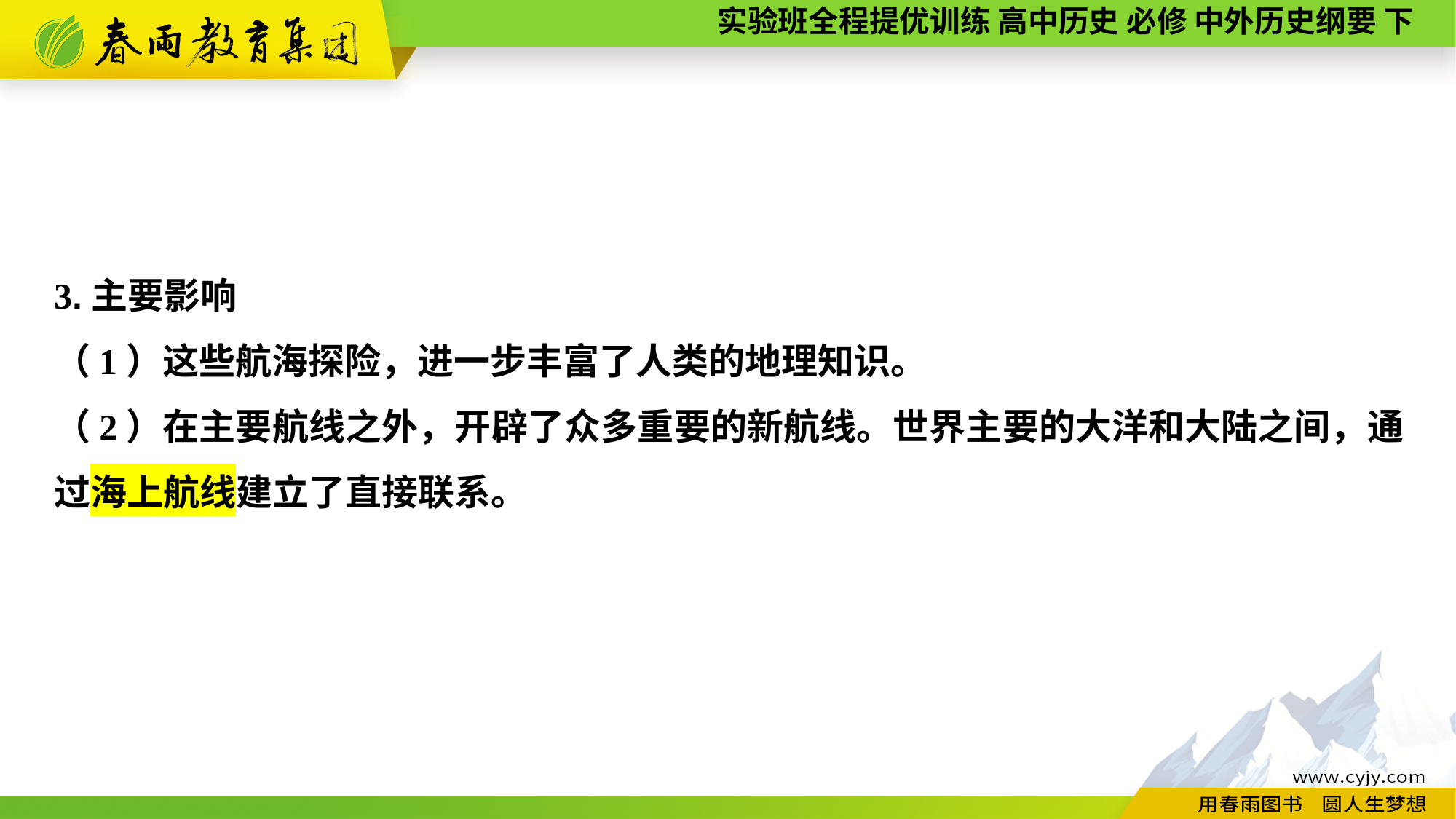

3.主要影响
（1）这些航海探险，进一步丰富了人类的地理知识。
（2）在主要航线之外，开辟了众多重要的新航线。世界主要的大洋和大陆之间，通过海上航线建立了直接联系。